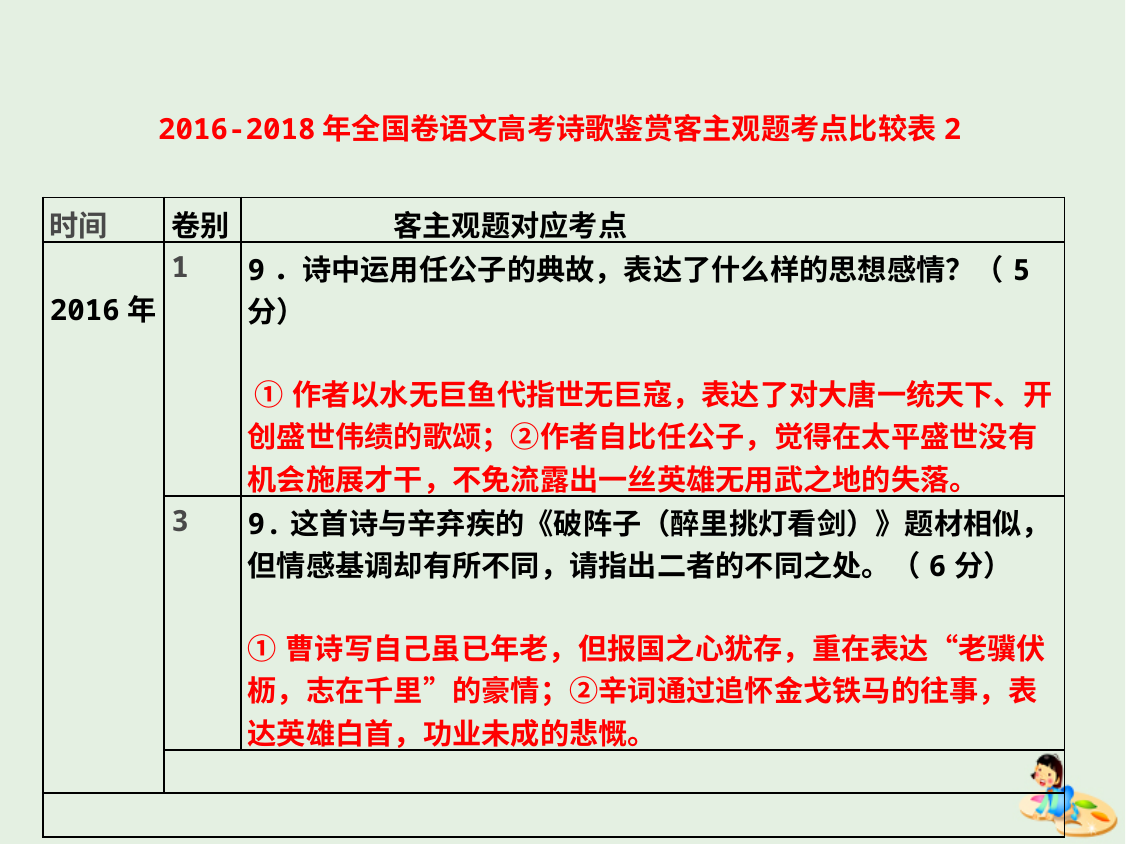

2016-2018年全国卷语文高考诗歌鉴赏客主观题考点比较表2
| 时间 | 卷别 | 客主观题对应考点 |
| --- | --- | --- |
| 2016年 | 1 | 9．诗中运用任公子的典故，表达了什么样的思想感情？（5分） ①作者以水无巨鱼代指世无巨寇，表达了对大唐一统天下、开创盛世伟绩的歌颂；②作者自比任公子，觉得在太平盛世没有机会施展才干，不免流露出一丝英雄无用武之地的失落。 |
|  | 3 | 9.这首诗与辛弃疾的《破阵子（醉里挑灯看剑）》题材相似，但情感基调却有所不同，请指出二者的不同之处。（6分） ①曹诗写自己虽已年老，但报国之心犹存，重在表达“老骥伏枥，志在千里”的豪情；②辛词通过追怀金戈铁马的往事，表达英雄白首，功业未成的悲慨。 |
|  |  |  |
|  |  |  |